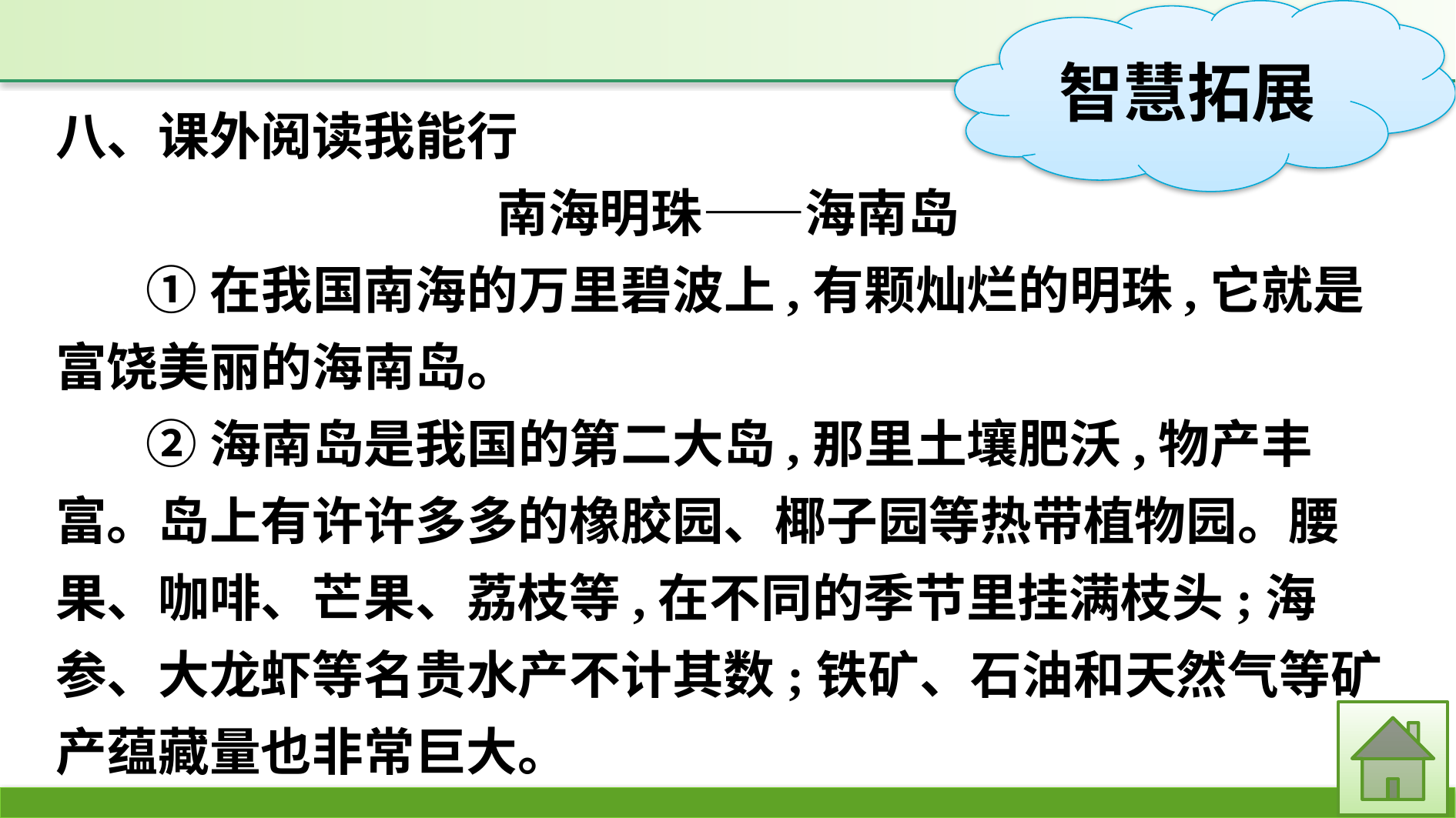

八、课外阅读我能行
南海明珠——海南岛
①在我国南海的万里碧波上,有颗灿烂的明珠,它就是富饶美丽的海南岛。
②海南岛是我国的第二大岛,那里土壤肥沃,物产丰富。岛上有许许多多的橡胶园、椰子园等热带植物园。腰果、咖啡、芒果、荔枝等,在不同的季节里挂满枝头;海参、大龙虾等名贵水产不计其数;铁矿、石油和天然气等矿产蕴藏量也非常巨大。